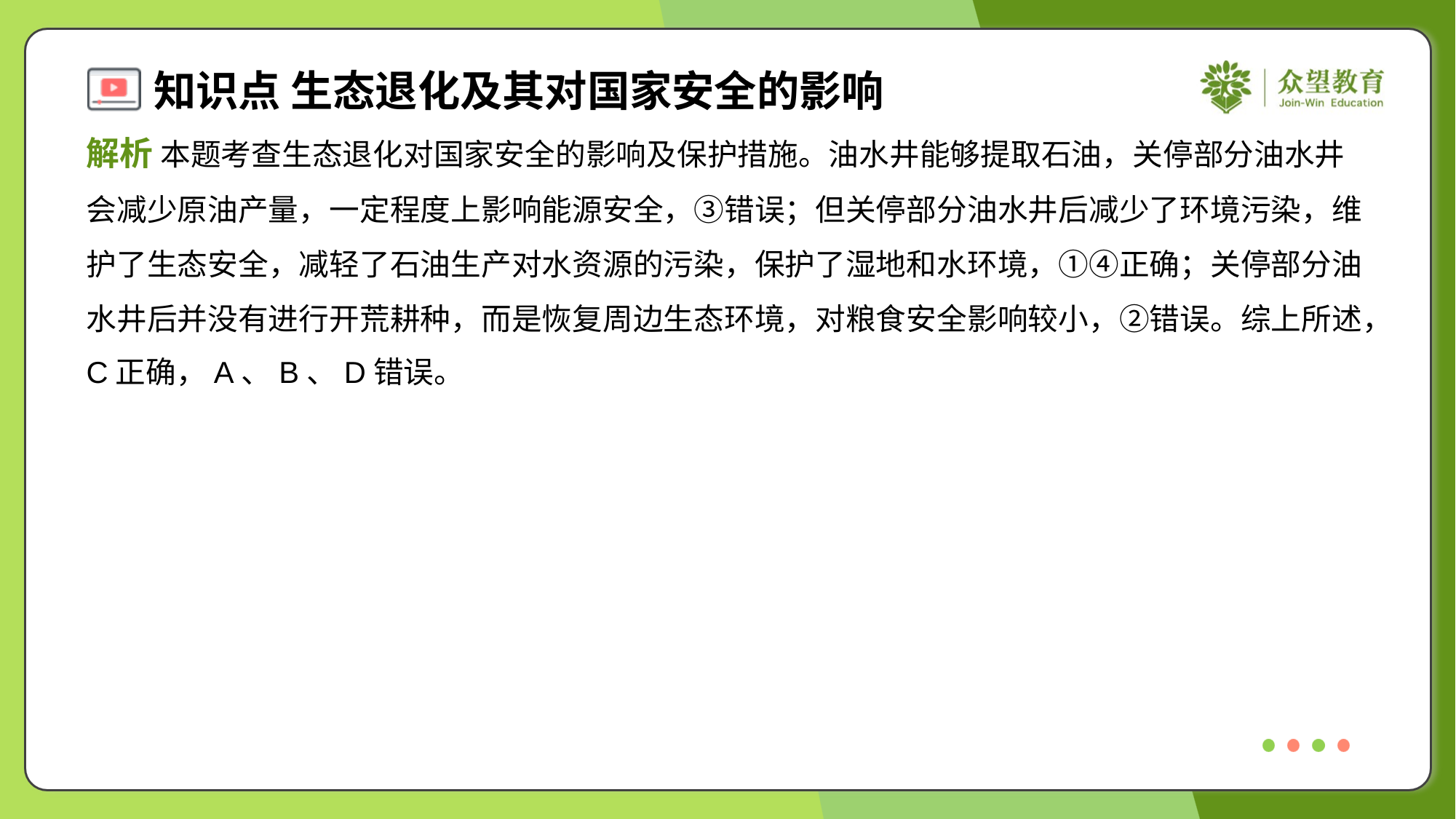

解析 本题考查生态退化对国家安全的影响及保护措施。油水井能够提取石油，关停部分油水井
会减少原油产量，一定程度上影响能源安全，③错误；但关停部分油水井后减少了环境污染，维
护了生态安全，减轻了石油生产对水资源的污染，保护了湿地和水环境，①④正确；关停部分油
水井后并没有进行开荒耕种，而是恢复周边生态环境，对粮食安全影响较小，②错误。综上所述，
C正确，A、B、D错误。